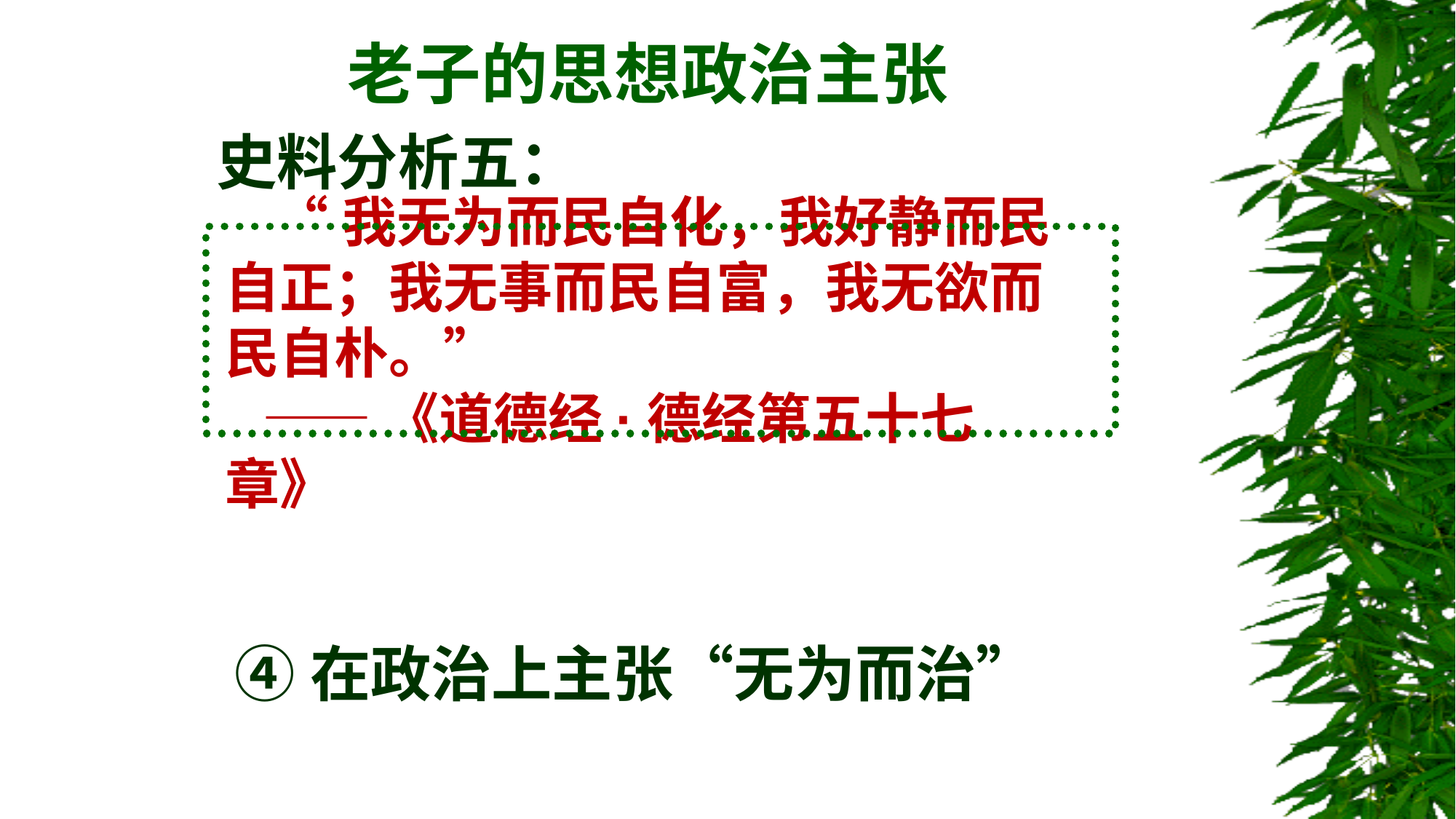

老子的思想政治主张
史料分析五：

    “我无为而民自化，我好静而民自正；我无事而民自富，我无欲而民自朴。”
   ——《道德经·德经第五十七章》
④在政治上主张“无为而治”